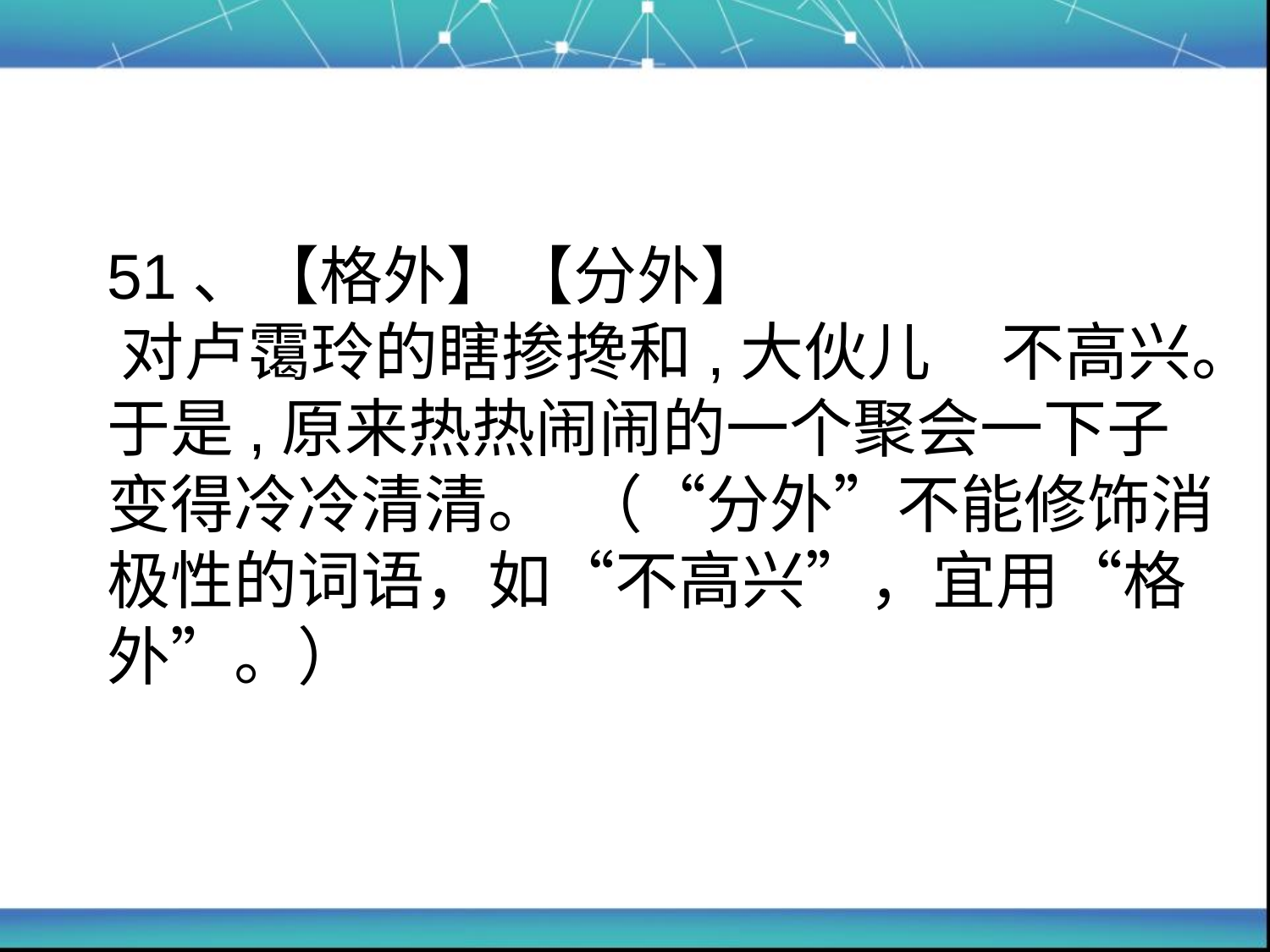

# 51、【格外】【分外】 对卢霭玲的瞎掺搀和,大伙儿     不高兴。于是,原来热热闹闹的一个聚会一下子变得冷冷清清。  （“分外”不能修饰消极性的词语，如“不高兴”，宜用“格外”。）